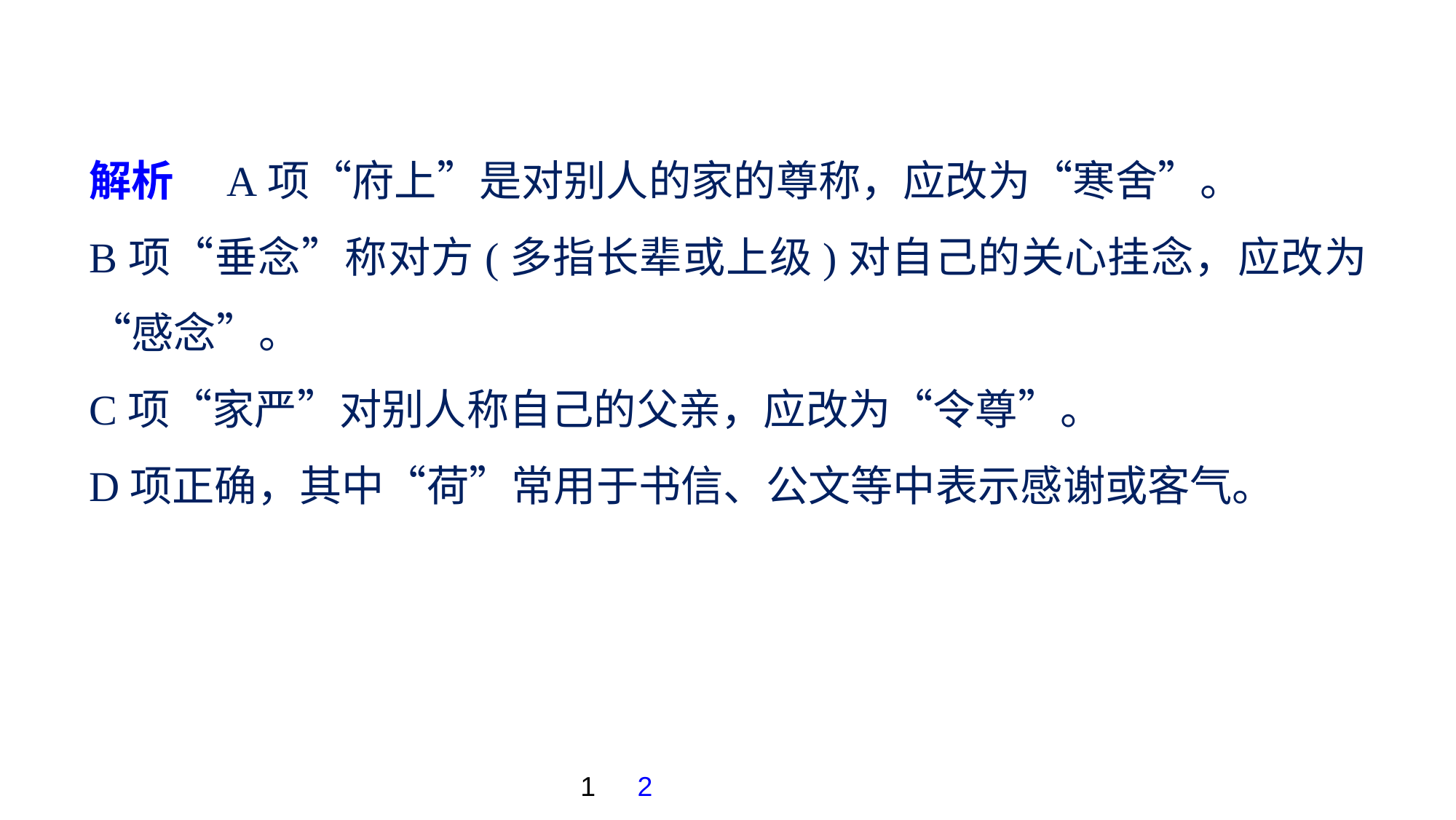

解析　A项“府上”是对别人的家的尊称，应改为“寒舍”。
B项“垂念”称对方(多指长辈或上级)对自己的关心挂念，应改为“感念”。
C项“家严”对别人称自己的父亲，应改为“令尊”。
D项正确，其中“荷”常用于书信、公文等中表示感谢或客气。
1
2